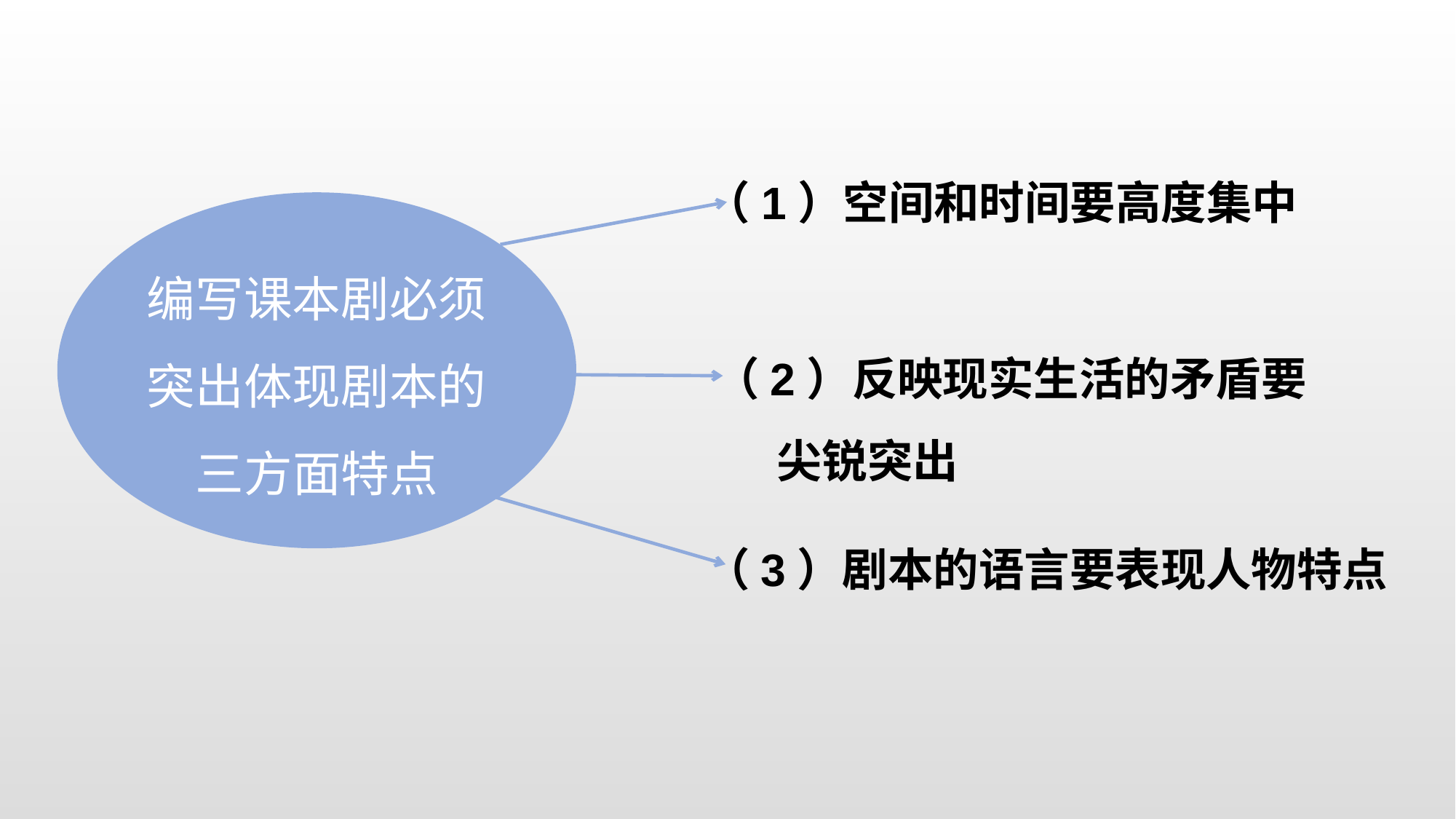

（1）空间和时间要高度集中
编写课本剧必须突出体现剧本的三方面特点
（2）反映现实生活的矛盾要
     尖锐突出
（3）剧本的语言要表现人物特点